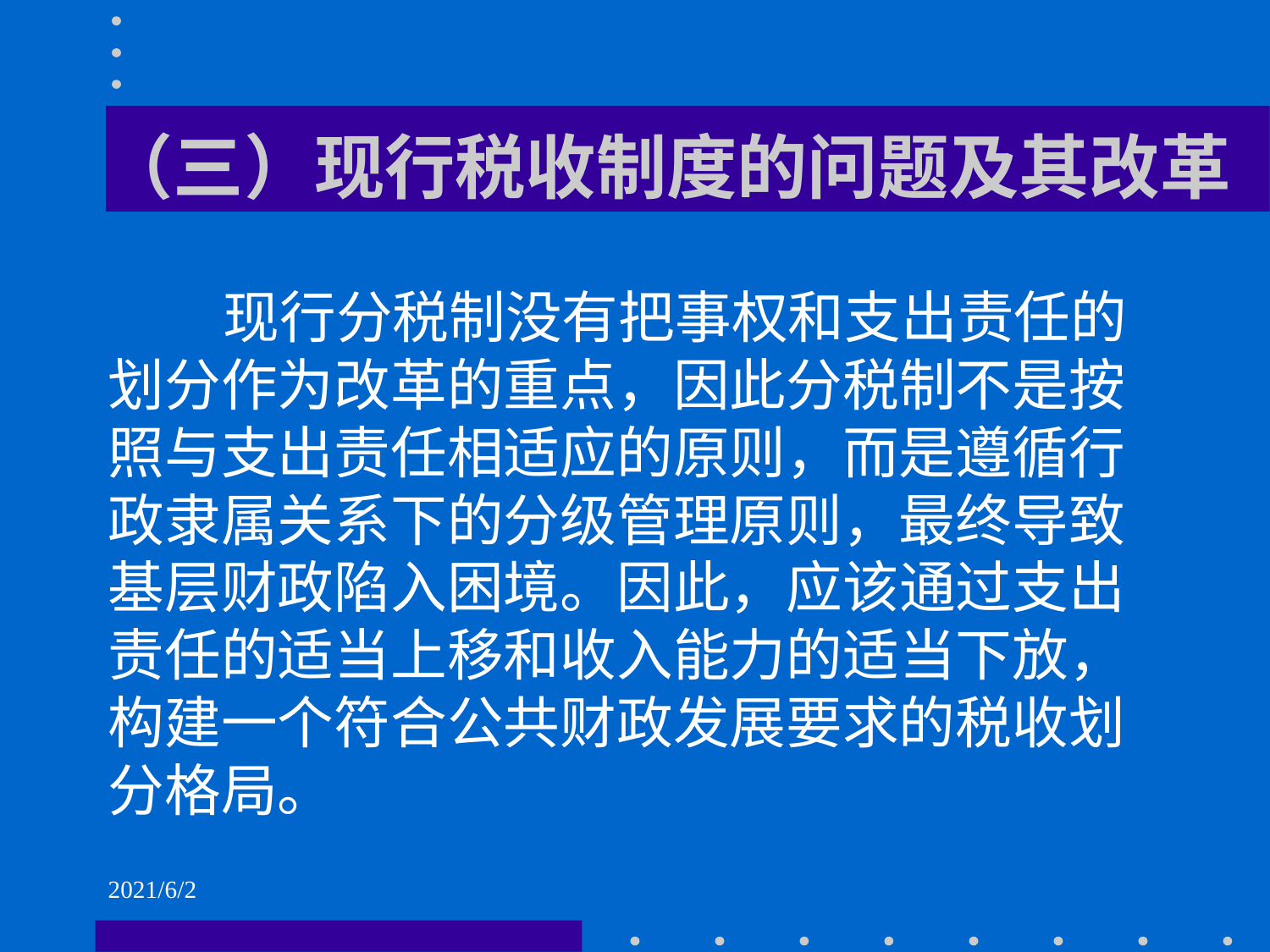

# （三）现行税收制度的问题及其改革
        现行分税制没有把事权和支出责任的划分作为改革的重点，因此分税制不是按照与支出责任相适应的原则，而是遵循行政隶属关系下的分级管理原则，最终导致基层财政陷入困境。因此，应该通过支出责任的适当上移和收入能力的适当下放，构建一个符合公共财政发展要求的税收划分格局。
2021/6/2